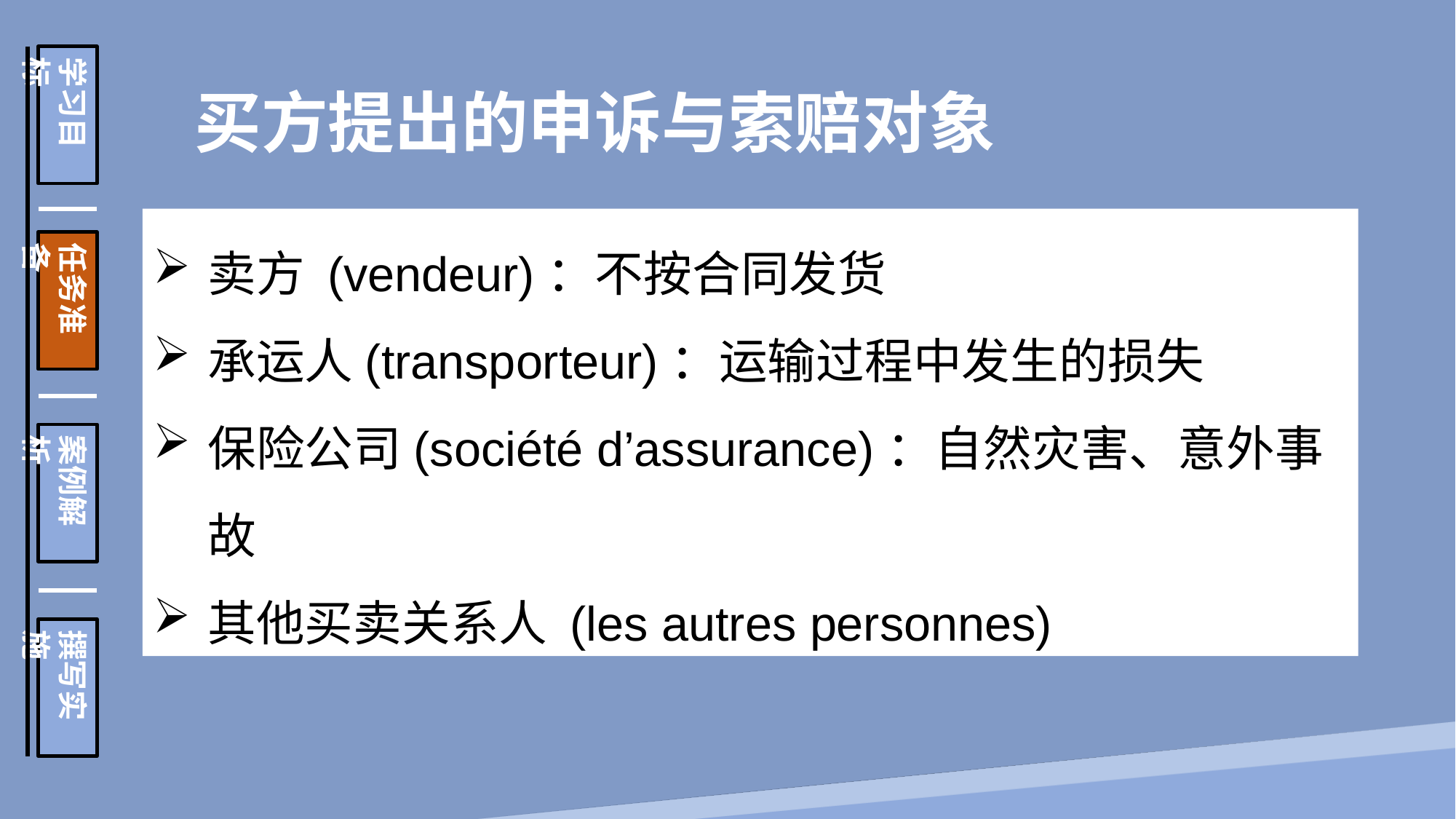

学习目标
任务准备
案例解析
撰写实施
 买方提出的申诉与索赔对象

卖方 (vendeur)：不按合同发货
承运人(transporteur)：运输过程中发生的损失
保险公司(société d’assurance)：自然灾害、意外事故
其他买卖关系人 (les autres personnes)